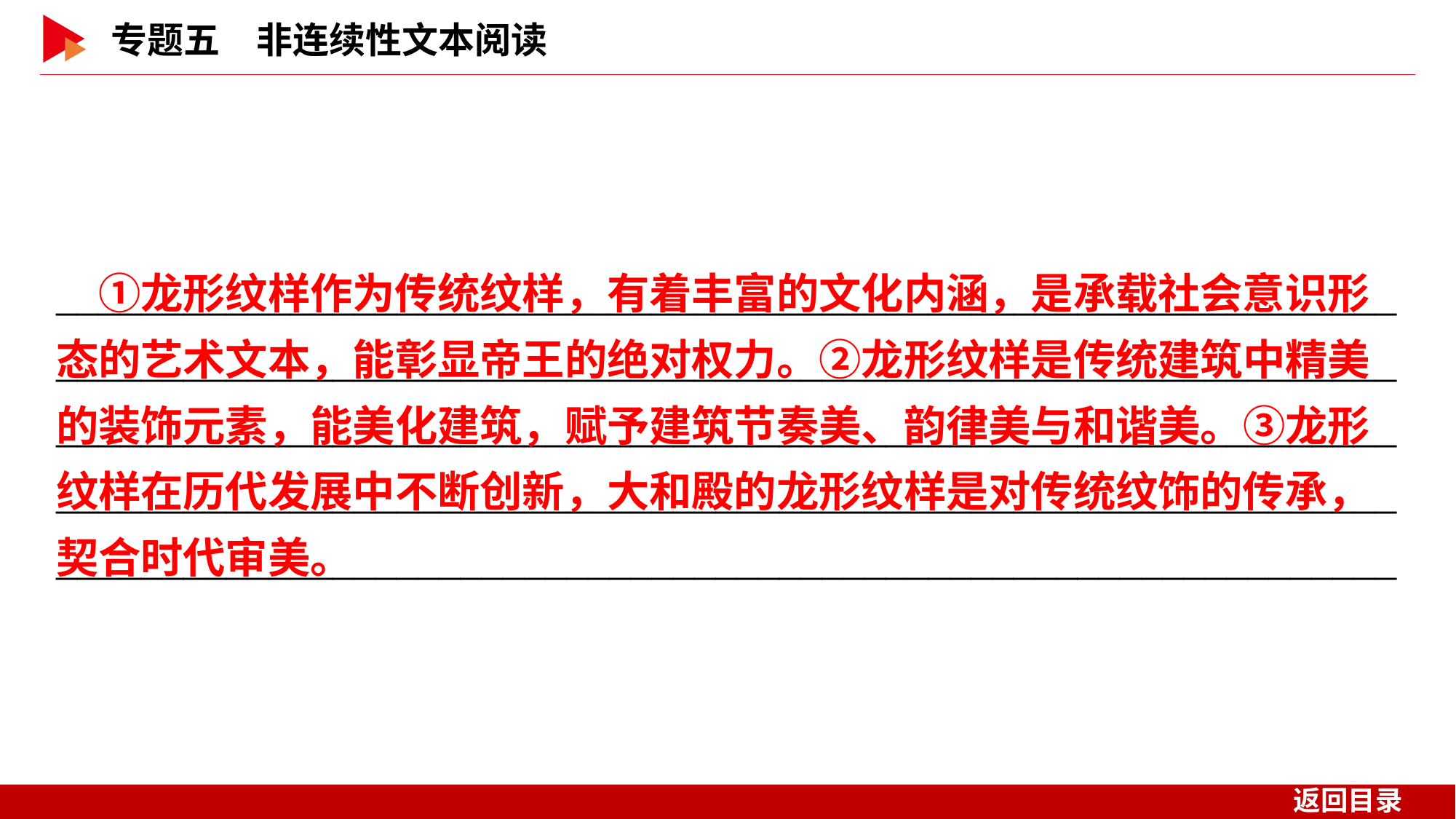

①龙形纹样作为传统纹样，有着丰富的文化内涵，是承载社会意识形态的艺术文本，能彰显帝王的绝对权力。②龙形纹样是传统建筑中精美的装饰元素，能美化建筑，赋予建筑节奏美、韵律美与和谐美。③龙形纹样在历代发展中不断创新，大和殿的龙形纹样是对传统纹饰的传承，契合时代审美。
___________________________________________________________________________________________________________________________________________________________________________________________________________________________________________________________________________________________________________________________